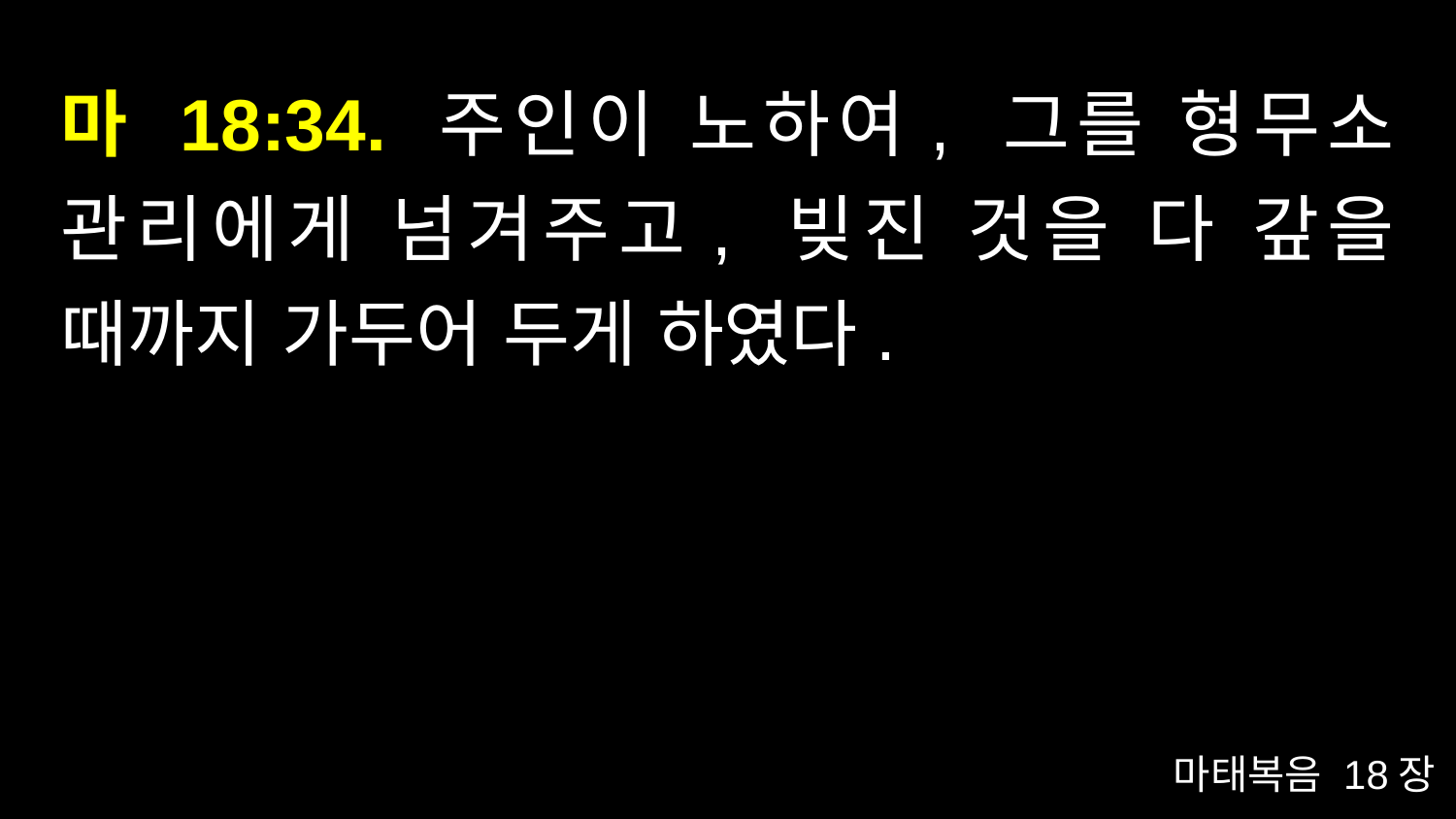

# 마 18:34. 주인이 노하여, 그를 형무소 관리에게 넘겨주고, 빚진 것을 다 갚을 때까지 가두어 두게 하였다.
마태복음 18장